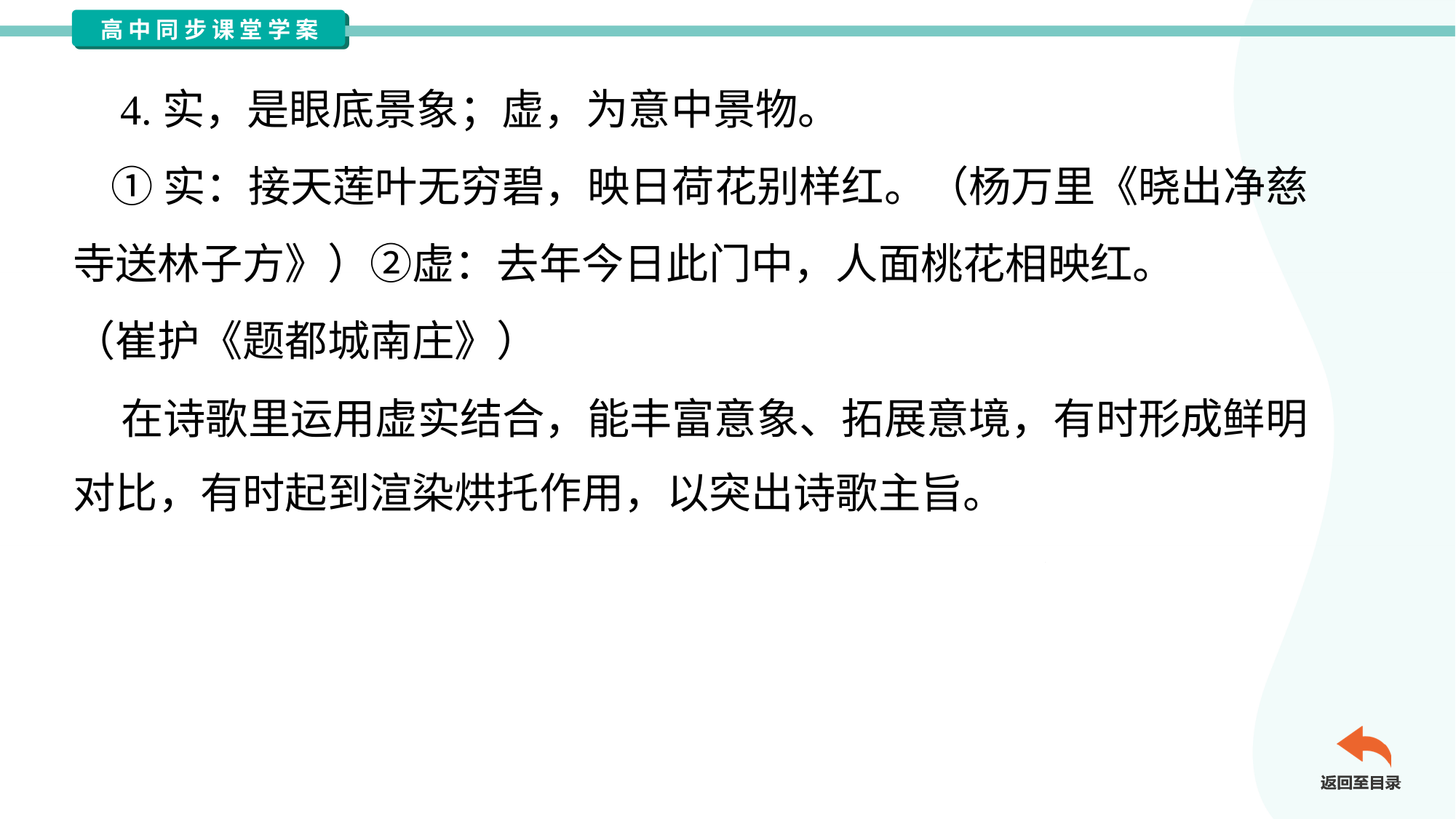

4.实，是眼底景象；虚，为意中景物。
    ①实：接天莲叶无穷碧，映日荷花别样红。（杨万里《晓出净慈
寺送林子方》）②虚：去年今日此门中，人面桃花相映红。
（崔护《题都城南庄》）
    在诗歌里运用虚实结合，能丰富意象、拓展意境，有时形成鲜明
对比，有时起到渲染烘托作用，以突出诗歌主旨。